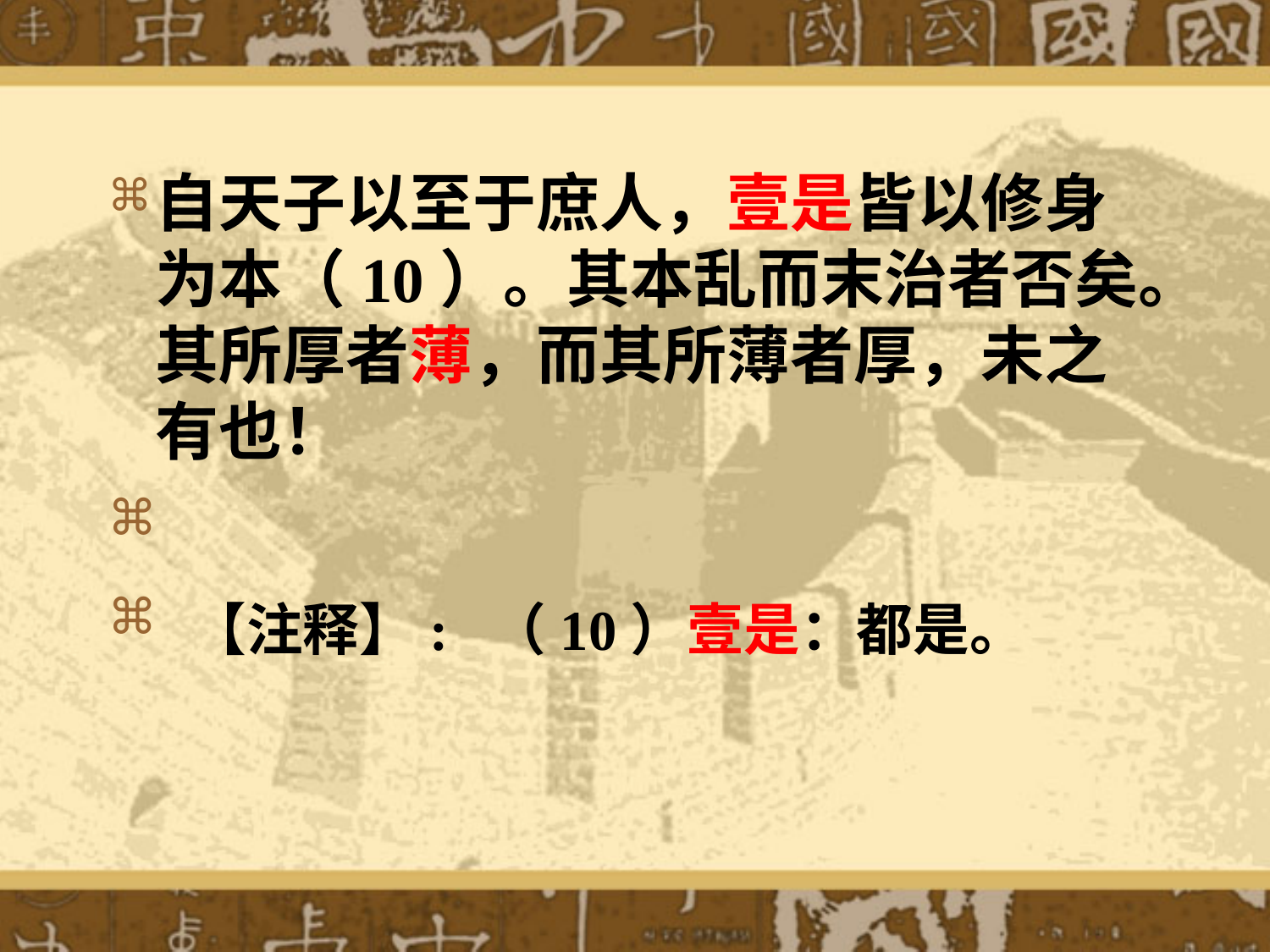

自天子以至于庶人，壹是皆以修身为本（10）。其本乱而末治者否矣。其所厚者薄，而其所薄者厚，未之有也！

 【注释】:  （10）壹是：都是。